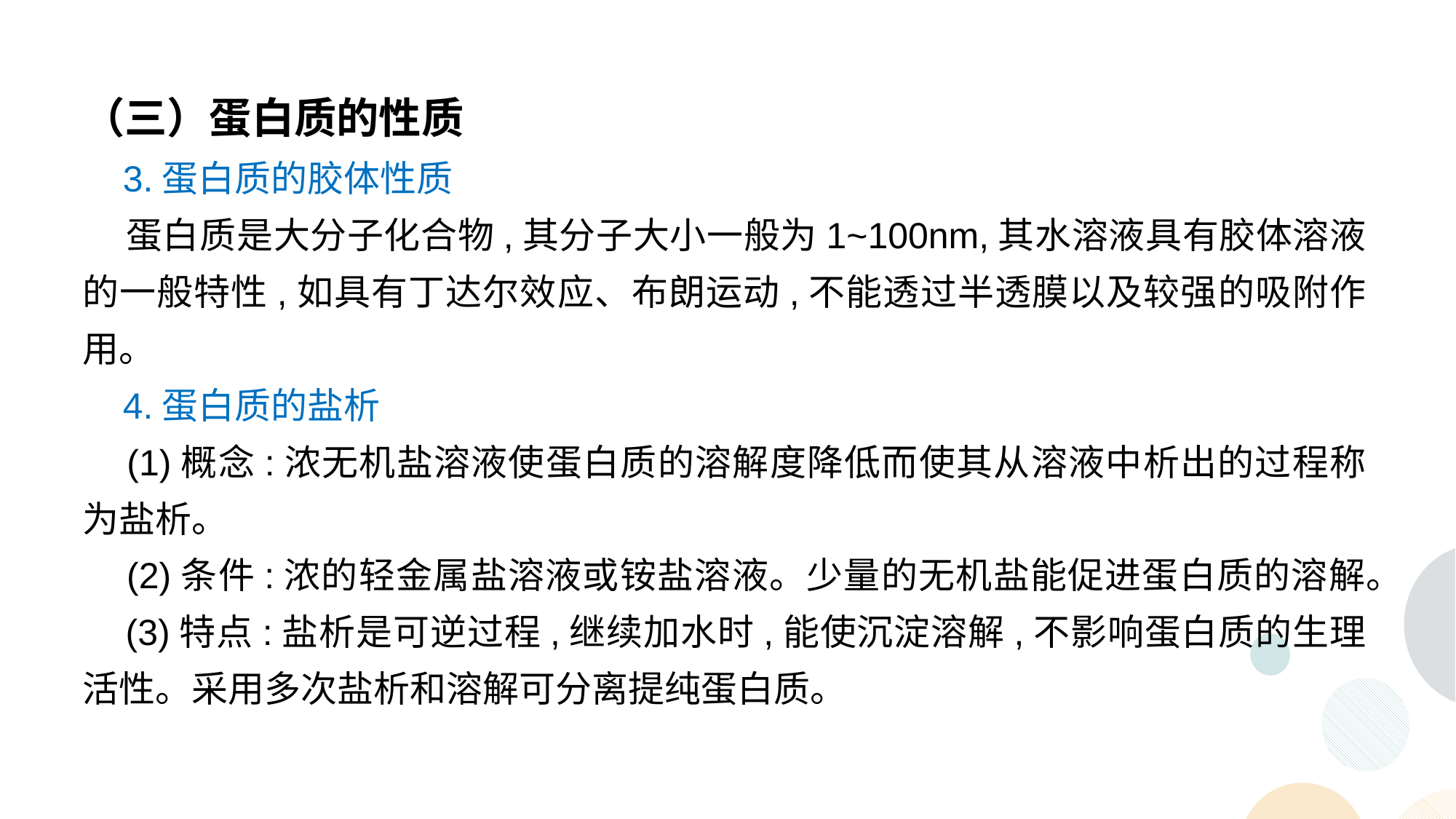

（三）蛋白质的性质
    3.蛋白质的胶体性质
    蛋白质是大分子化合物,其分子大小一般为1~100nm,其水溶液具有胶体溶液的一般特性,如具有丁达尔效应、布朗运动,不能透过半透膜以及较强的吸附作用。
    4.蛋白质的盐析
    (1)概念:浓无机盐溶液使蛋白质的溶解度降低而使其从溶液中析出的过程称为盐析。
    (2)条件:浓的轻金属盐溶液或铵盐溶液。少量的无机盐能促进蛋白质的溶解。
    (3)特点:盐析是可逆过程,继续加水时,能使沉淀溶解,不影响蛋白质的生理活性。采用多次盐析和溶解可分离提纯蛋白质。